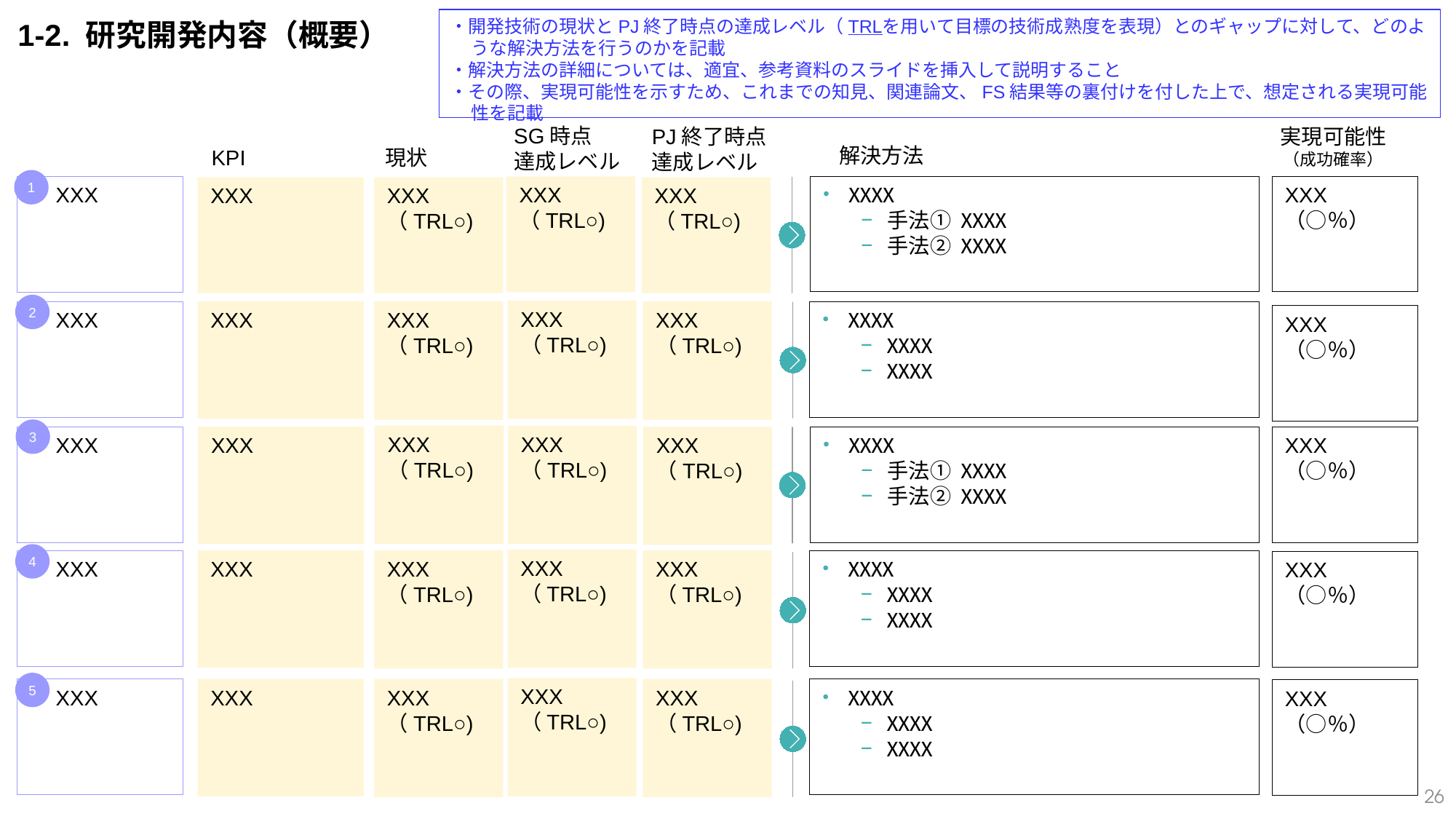

・開発技術の現状とPJ終了時点の達成レベル（TRLを用いて目標の技術成熟度を表現）とのギャップに対して、どのような解決方法を行うのかを記載
・解決方法の詳細については、適宜、参考資料のスライドを挿入して説明すること
・その際、実現可能性を示すため、これまでの知見、関連論文、FS結果等の裏付けを付した上で、想定される実現可能性を記載
1-2. 研究開発内容（概要）
SG時点
達成レベル
PJ終了時点
達成レベル
実現可能性
（成功確率）
解決方法
KPI
現状
1
XXXX
手法① XXXX
手法② XXXX

XXX
（○％）
XXX
（TRL○)

XXX

XXX
XXX
（TRL○)
XXX
（TRL○)

2
XXX
（TRL○)

XXX
XXX
XXX
（TRL○)
XXX
（TRL○)

XXXX
XXXX
XXXX

XXX
（○％）

3
XXX
（TRL○)
XXX
（TRL○)

XXX
XXX
XXX
（TRL○)

XXXX
手法① XXXX
手法② XXXX

XXX
（○％）

4
XXX
（TRL○)

XXX
XXX
XXX
（TRL○)
XXX
（TRL○)

XXXX
XXXX
XXXX

XXX
（○％）

5
XXX
（TRL○)

XXX
XXX
XXX
（TRL○)
XXX
（TRL○)

XXXX
XXXX
XXXX

XXX
（○％）

26